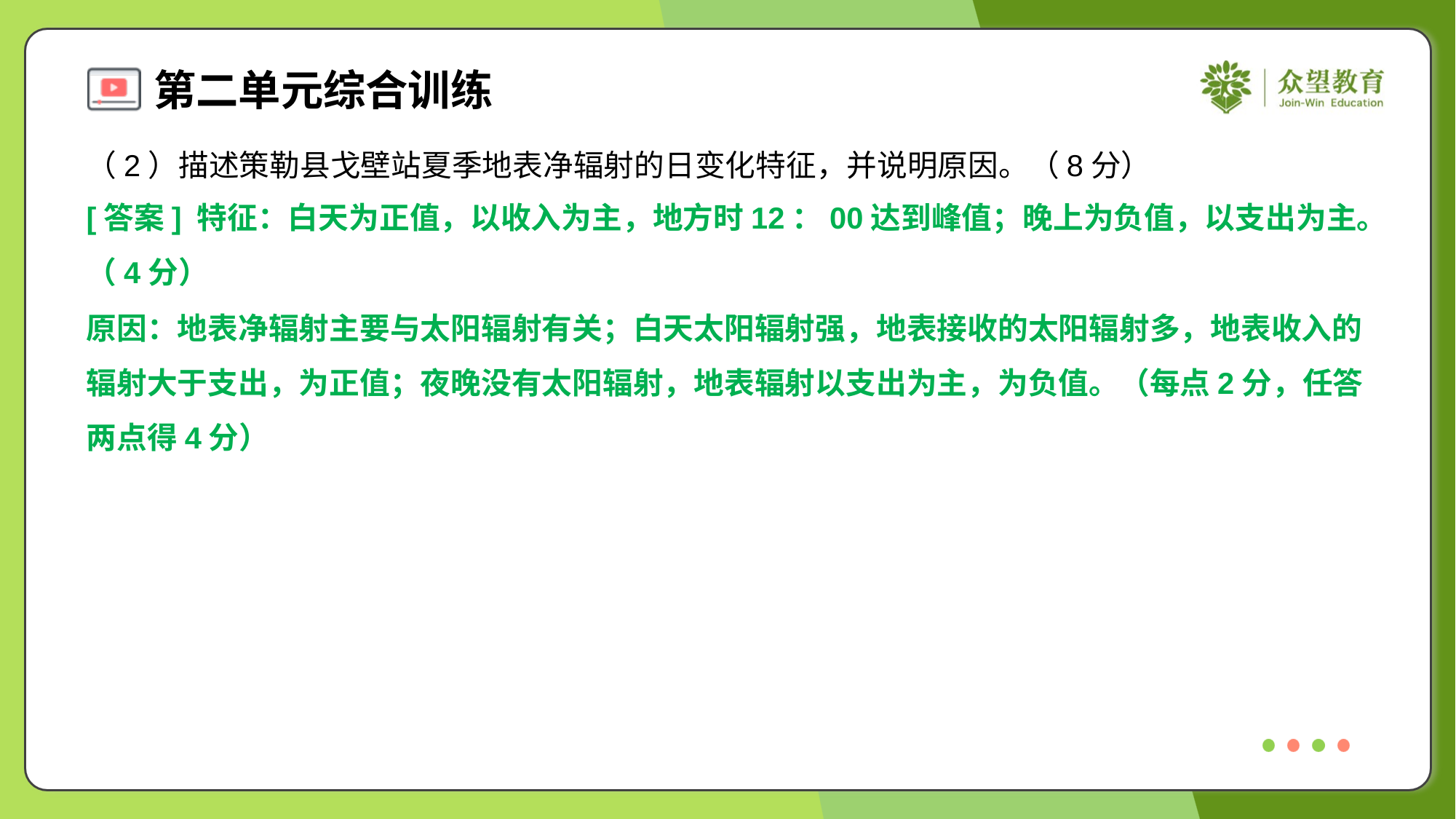

（2）描述策勒县戈壁站夏季地表净辐射的日变化特征，并说明原因。（8分）
[答案] 特征：白天为正值，以收入为主，地方时12：00达到峰值；晚上为负值，以支出为主。
（4分）
原因：地表净辐射主要与太阳辐射有关；白天太阳辐射强，地表接收的太阳辐射多，地表收入的
辐射大于支出，为正值；夜晚没有太阳辐射，地表辐射以支出为主，为负值。（每点2分，任答
两点得4分）